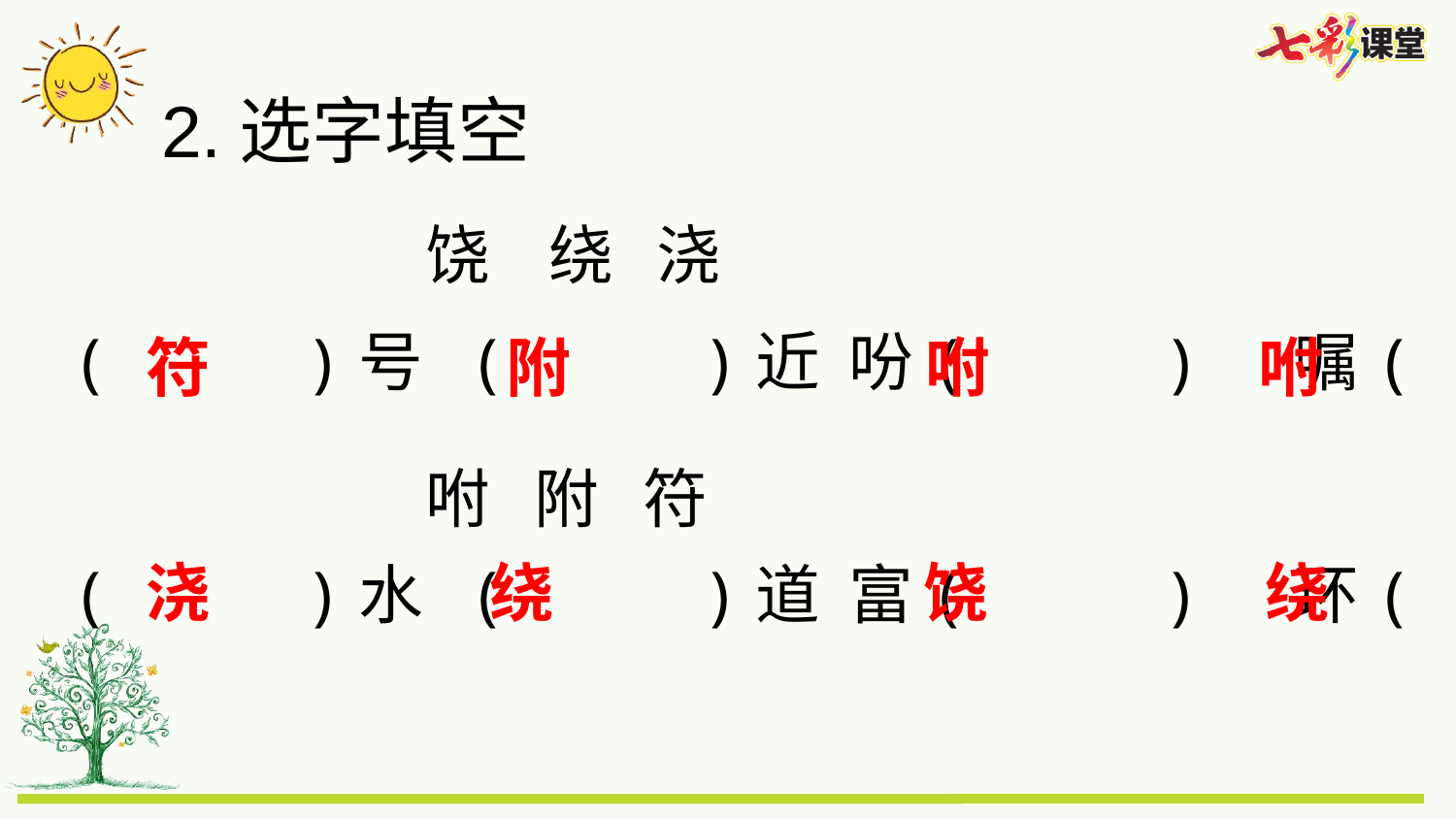

2.选字填空
饶    绕   浇
(     )号  (     )近  吩(     )  嘱(    )
符
附
咐
咐
咐   附   符
浇
绕
饶
绕
(     )水  (     )道  富(     )  环(    )